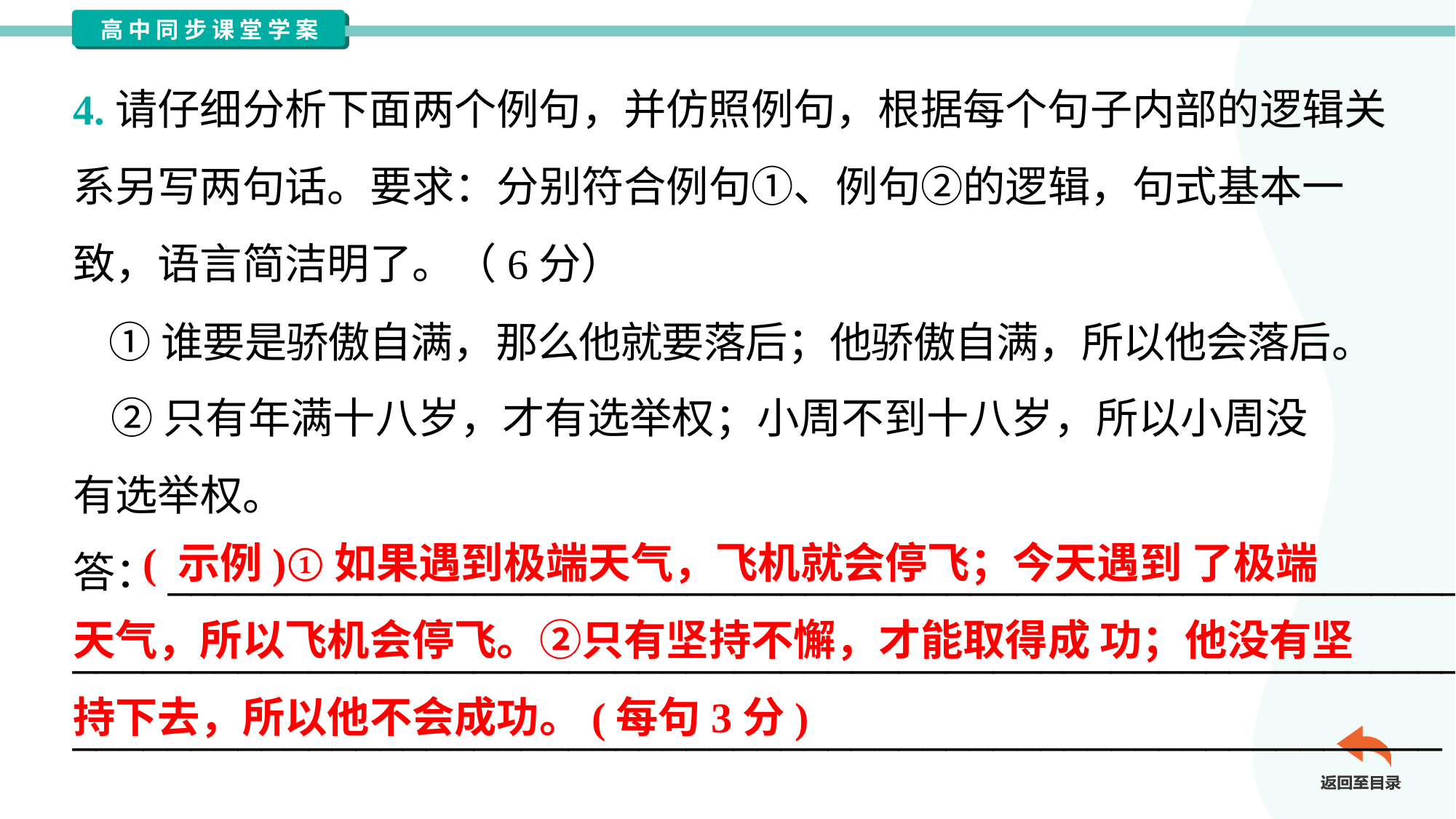

4.请仔细分析下面两个例句，并仿照例句，根据每个句子内部的逻辑关
系另写两句话。要求：分别符合例句①、例句②的逻辑，句式基本一
致，语言简洁明了。（6分）
    ①谁要是骄傲自满，那么他就要落后；他骄傲自满，所以他会落后。
    ②只有年满十八岁，才有选举权；小周不到十八岁，所以小周没
有选举权。
答：_________________________________________________________
_____________________________________________________________
__________________________________________________________
      ( 示例)①如果遇到极端天气，飞机就会停飞；今天遇到 了极端
天气，所以飞机会停飞。②只有坚持不懈，才能取得成 功；他没有坚
持下去，所以他不会成功。(每句3分)